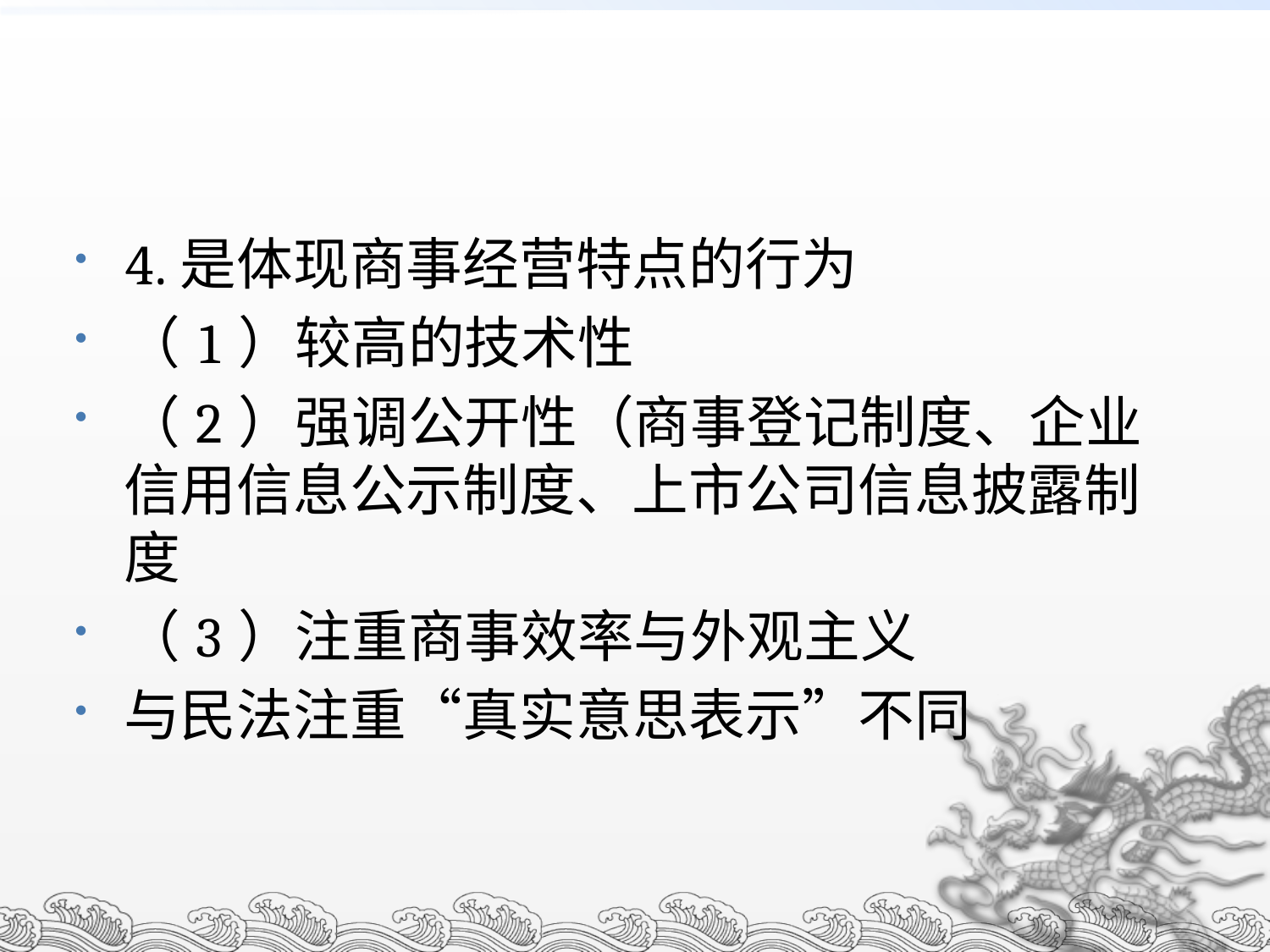

#
4.是体现商事经营特点的行为
（1）较高的技术性
（2）强调公开性（商事登记制度、企业信用信息公示制度、上市公司信息披露制度
（3）注重商事效率与外观主义
与民法注重“真实意思表示”不同